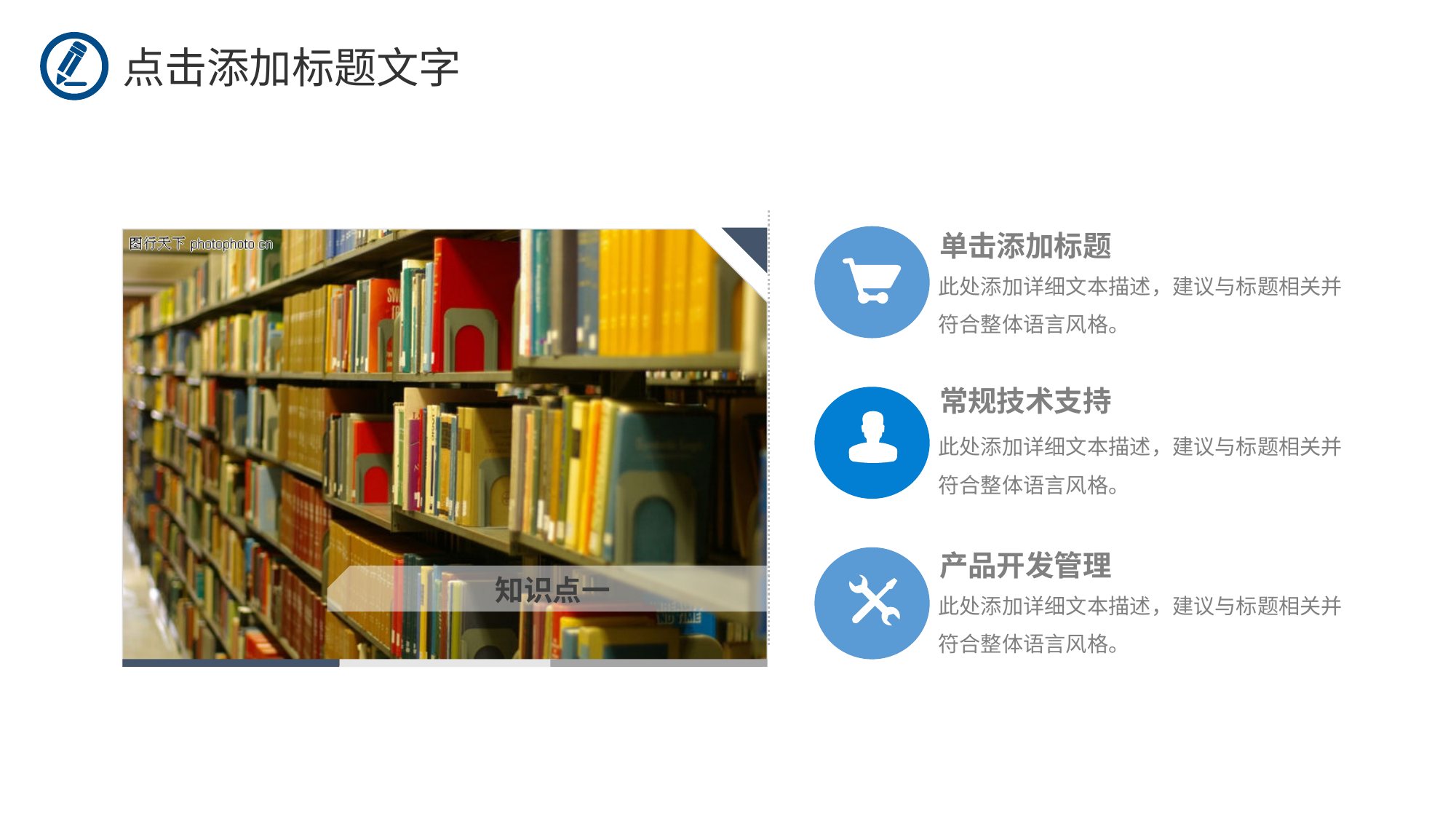

点击添加标题文字

单击添加标题
此处添加详细文本描述，建议与标题相关并符合整体语言风格。

常规技术支持

此处添加详细文本描述，建议与标题相关并符合整体语言风格。

产品开发管理

此处添加详细文本描述，建议与标题相关并符合整体语言风格。
知识点一